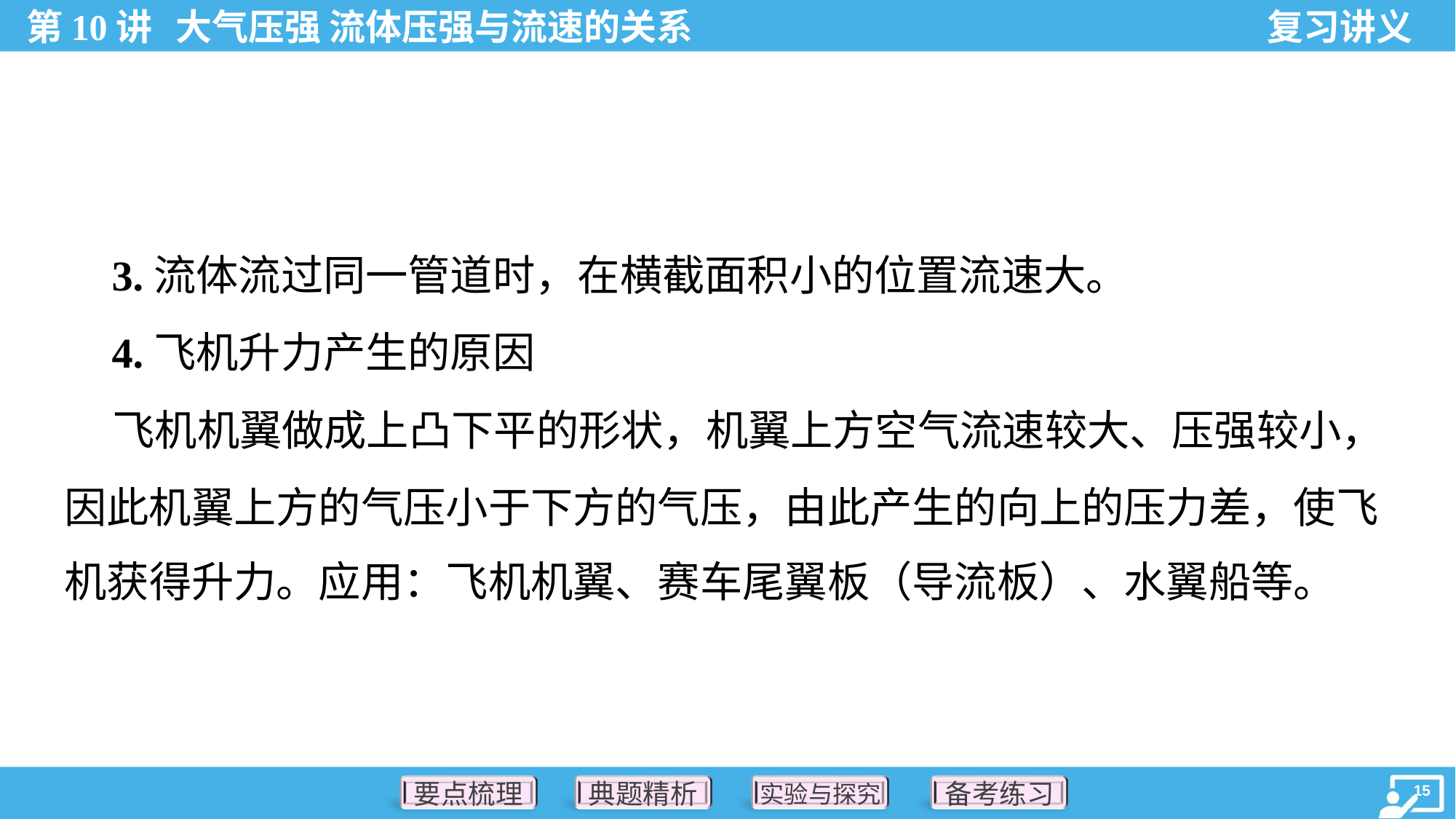

3.流体流过同一管道时，在横截面积小的位置流速大。
    4.飞机升力产生的原因
    飞机机翼做成上凸下平的形状，机翼上方空气流速较大、压强较小，
因此机翼上方的气压小于下方的气压，由此产生的向上的压力差，使飞
机获得升力。应用：飞机机翼、赛车尾翼板（导流板）、水翼船等。